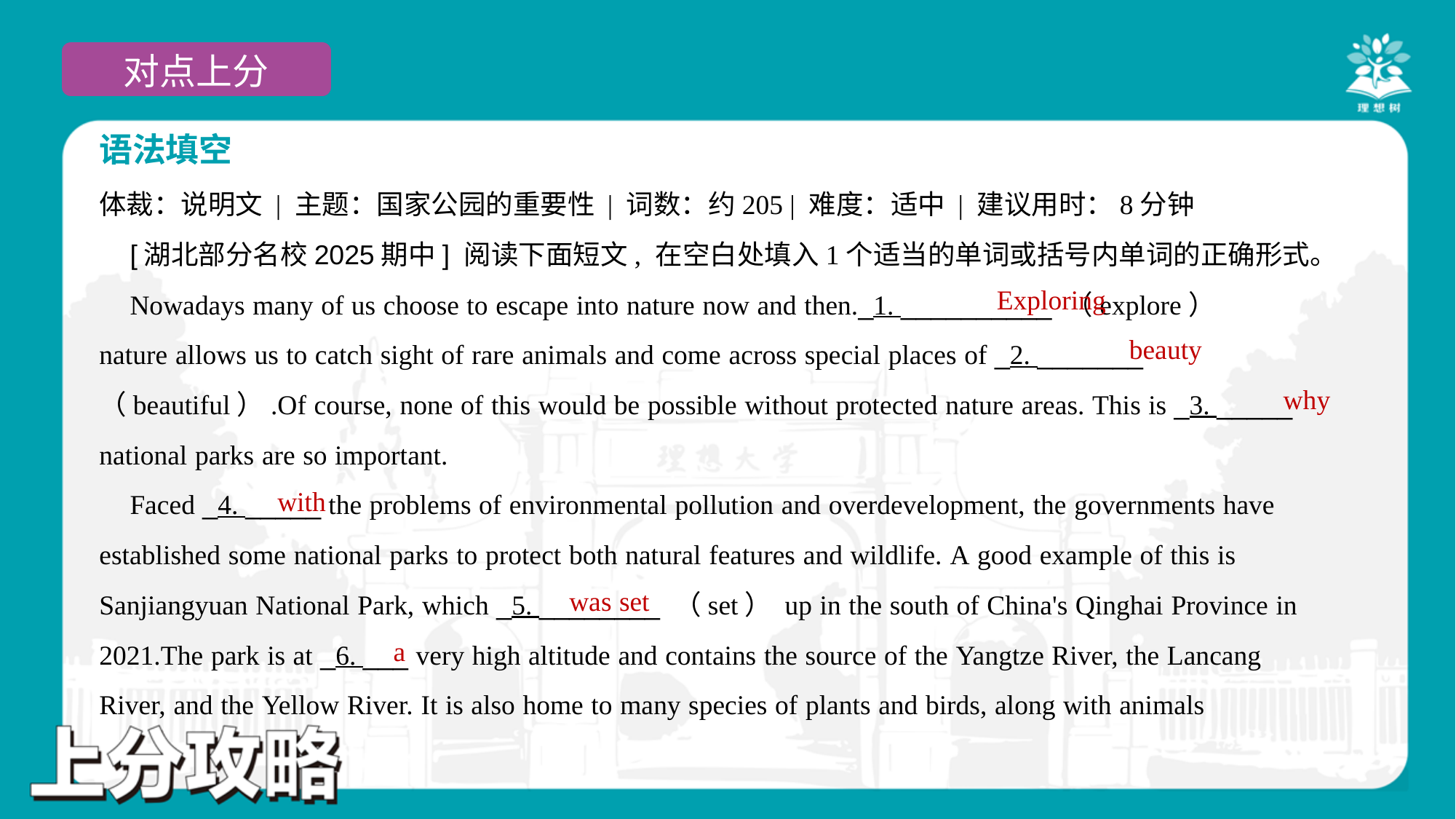

语法填空
体裁：说明文 | 主题：国家公园的重要性 | 词数：约205 | 难度：适中 | 建议用时：8分钟
    [湖北部分名校2025期中] 阅读下面短文, 在空白处填入1个适当的单词或括号内单词的正确形式。
    Nowadays many of us choose to escape into nature now and then._1. __________ （explore）
nature allows us to catch sight of rare animals and come across special places of _2. _______
（beautiful）.Of course, none of this would be possible without protected nature areas. This is _3. _____
national parks are so important.
    Faced _4. _____ the problems of environmental pollution and overdevelopment, the governments have
established some national parks to protect both natural features and wildlife. A good example of this is
Sanjiangyuan National Park, which _5. ________ （set） up in the south of China's Qinghai Province in
2021.The park is at _6. ___ very high altitude and contains the source of the Yangtze River, the Lancang
River, and the Yellow River. It is also home to many species of plants and birds, along with animals

Exploring
beauty
why
with
was set
a